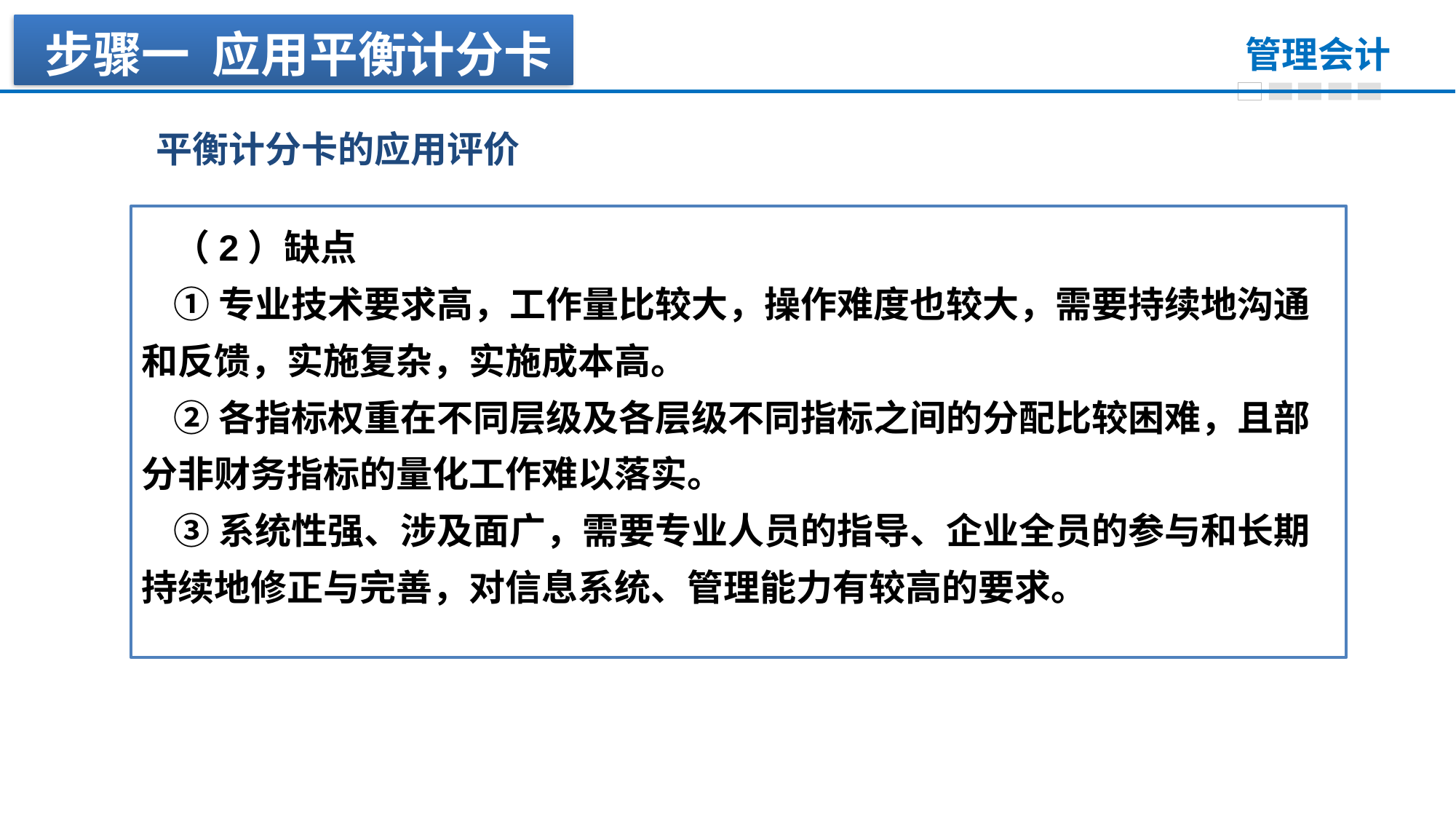

步骤一  应用平衡计分卡
平衡计分卡的应用评价
（2）缺点
①专业技术要求高，工作量比较大，操作难度也较大，需要持续地沟通和反馈，实施复杂，实施成本高。
②各指标权重在不同层级及各层级不同指标之间的分配比较困难，且部分非财务指标的量化工作难以落实。
③系统性强、涉及面广，需要专业人员的指导、企业全员的参与和长期持续地修正与完善，对信息系统、管理能力有较高的要求。